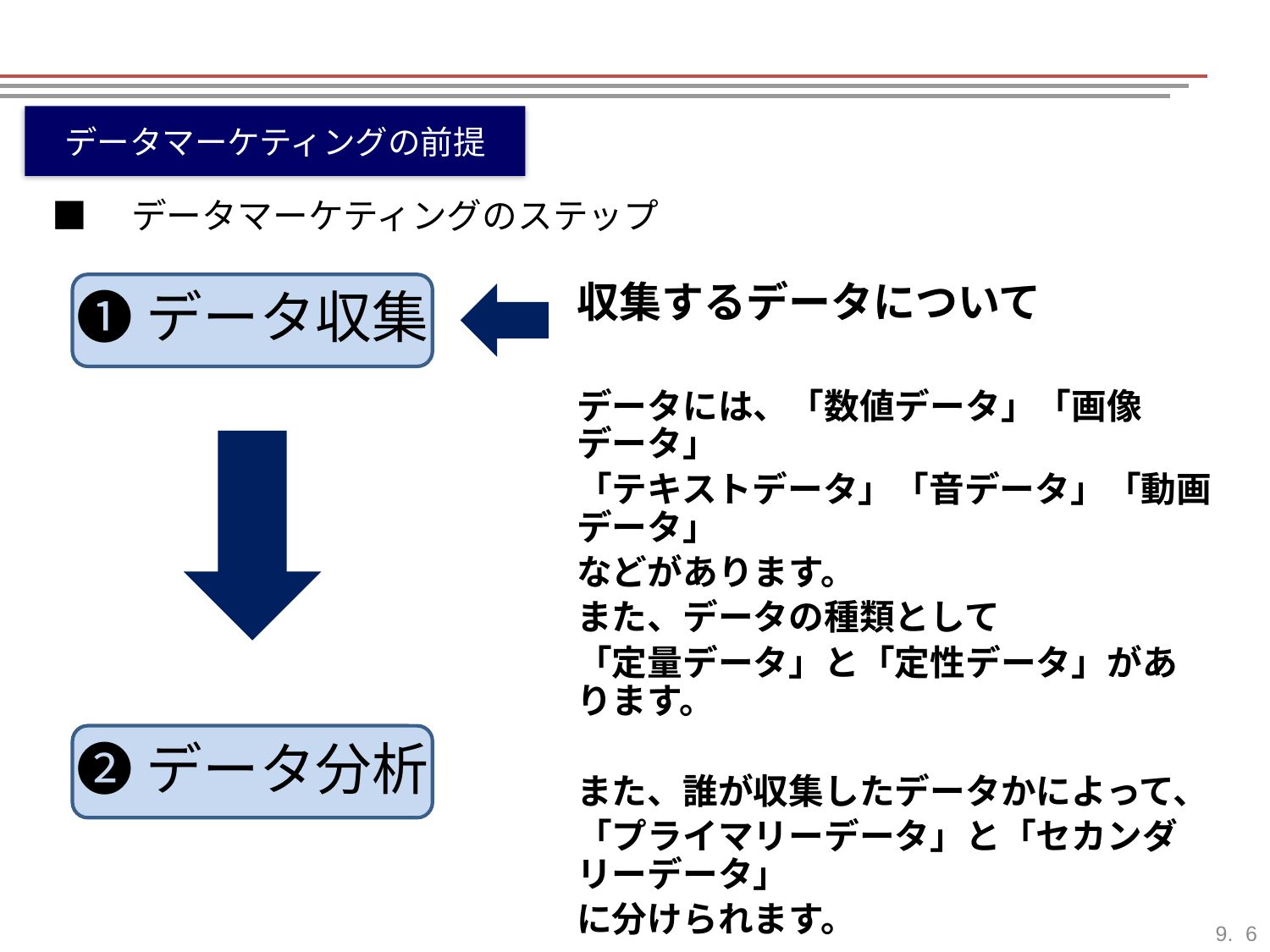

データマーケティングの前提
■　データマーケティングのステップ
❶データ収集

収集するデータについて

データには、「数値データ」「画像データ」
「テキストデータ」「音データ」「動画データ」
などがあります。
また、データの種類として
「定量データ」と「定性データ」があります。

また、誰が収集したデータかによって、
「プライマリーデータ」と「セカンダリーデータ」
に分けられます。

❷データ分析
6